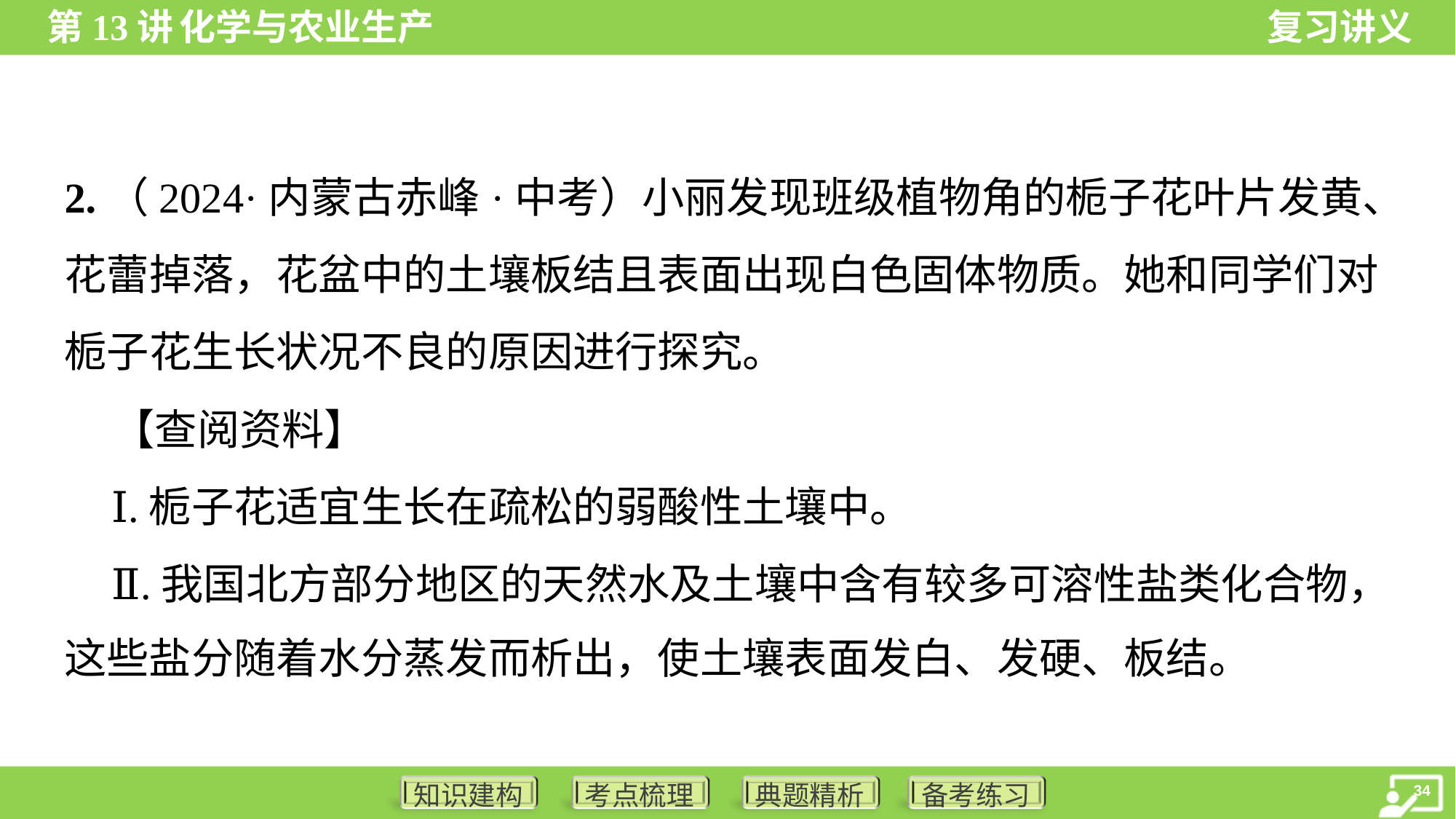

2.（2024·内蒙古赤峰·中考）小丽发现班级植物角的栀子花叶片发黄、
花蕾掉落，花盆中的土壤板结且表面出现白色固体物质。她和同学们对
栀子花生长状况不良的原因进行探究。
    【查阅资料】
    Ⅰ.栀子花适宜生长在疏松的弱酸性土壤中。
    Ⅱ.我国北方部分地区的天然水及土壤中含有较多可溶性盐类化合物，
这些盐分随着水分蒸发而析出，使土壤表面发白、发硬、板结。